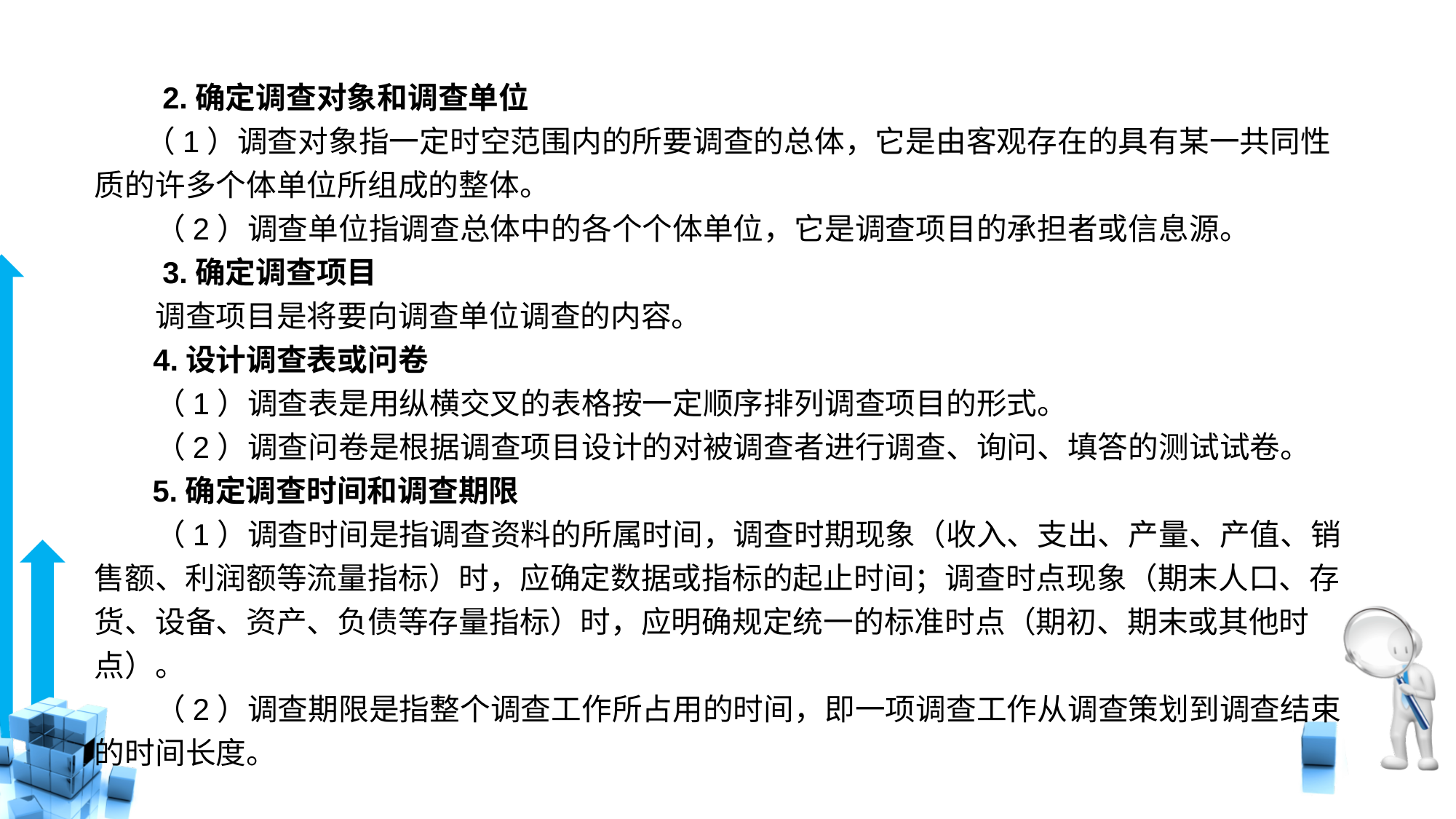

# 2.确定调查对象和调查单位
　   （1）调查对象指一定时空范围内的所要调查的总体，它是由客观存在的具有某一共同性质的许多个体单位所组成的整体。
　　（2）调查单位指调查总体中的各个个体单位，它是调查项目的承担者或信息源。
　　3.确定调查项目
　　调查项目是将要向调查单位调查的内容。
       4.设计调查表或问卷
　　（1）调查表是用纵横交叉的表格按一定顺序排列调查项目的形式。
　　（2）调查问卷是根据调查项目设计的对被调查者进行调查、询问、填答的测试试卷。
　   5.确定调查时间和调查期限
　　（1）调查时间是指调查资料的所属时间，调查时期现象（收入、支出、产量、产值、销售额、利润额等流量指标）时，应确定数据或指标的起止时间；调查时点现象（期末人口、存货、设备、资产、负债等存量指标）时，应明确规定统一的标准时点（期初、期末或其他时点）。
　　（2）调查期限是指整个调查工作所占用的时间，即一项调查工作从调查策划到调查结束的时间长度。